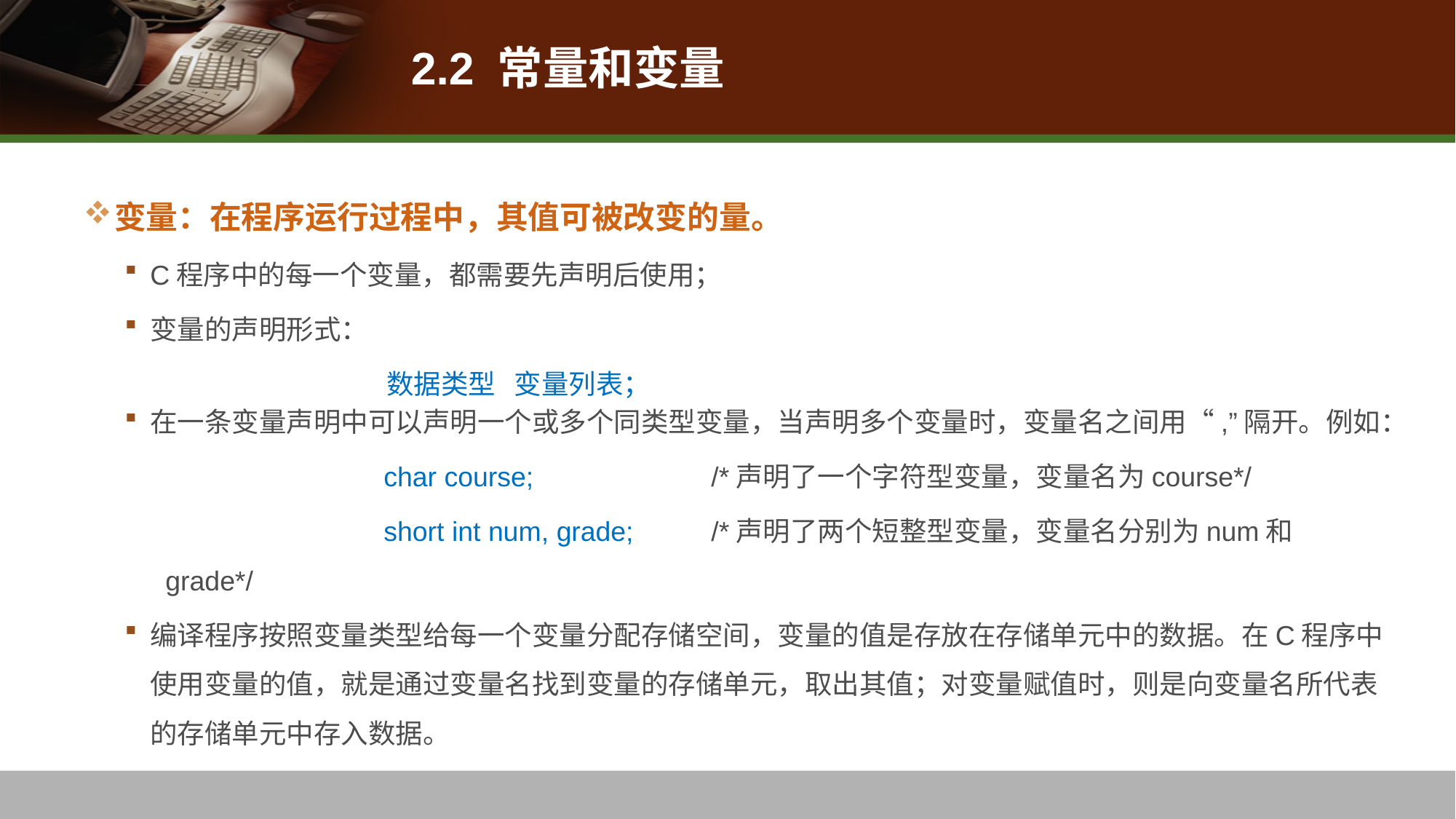

# 2.2 常量和变量
变量：在程序运行过程中，其值可被改变的量。
C程序中的每一个变量，都需要先声明后使用；
变量的声明形式：
		      数据类型   变量列表；
在一条变量声明中可以声明一个或多个同类型变量，当声明多个变量时，变量名之间用“,”隔开。例如：
		char course;    		/*声明了一个字符型变量，变量名为course*/
		short int num, grade; 	/*声明了两个短整型变量，变量名分别为num和grade*/
编译程序按照变量类型给每一个变量分配存储空间，变量的值是存放在存储单元中的数据。在C程序中使用变量的值，就是通过变量名找到变量的存储单元，取出其值；对变量赋值时，则是向变量名所代表的存储单元中存入数据。